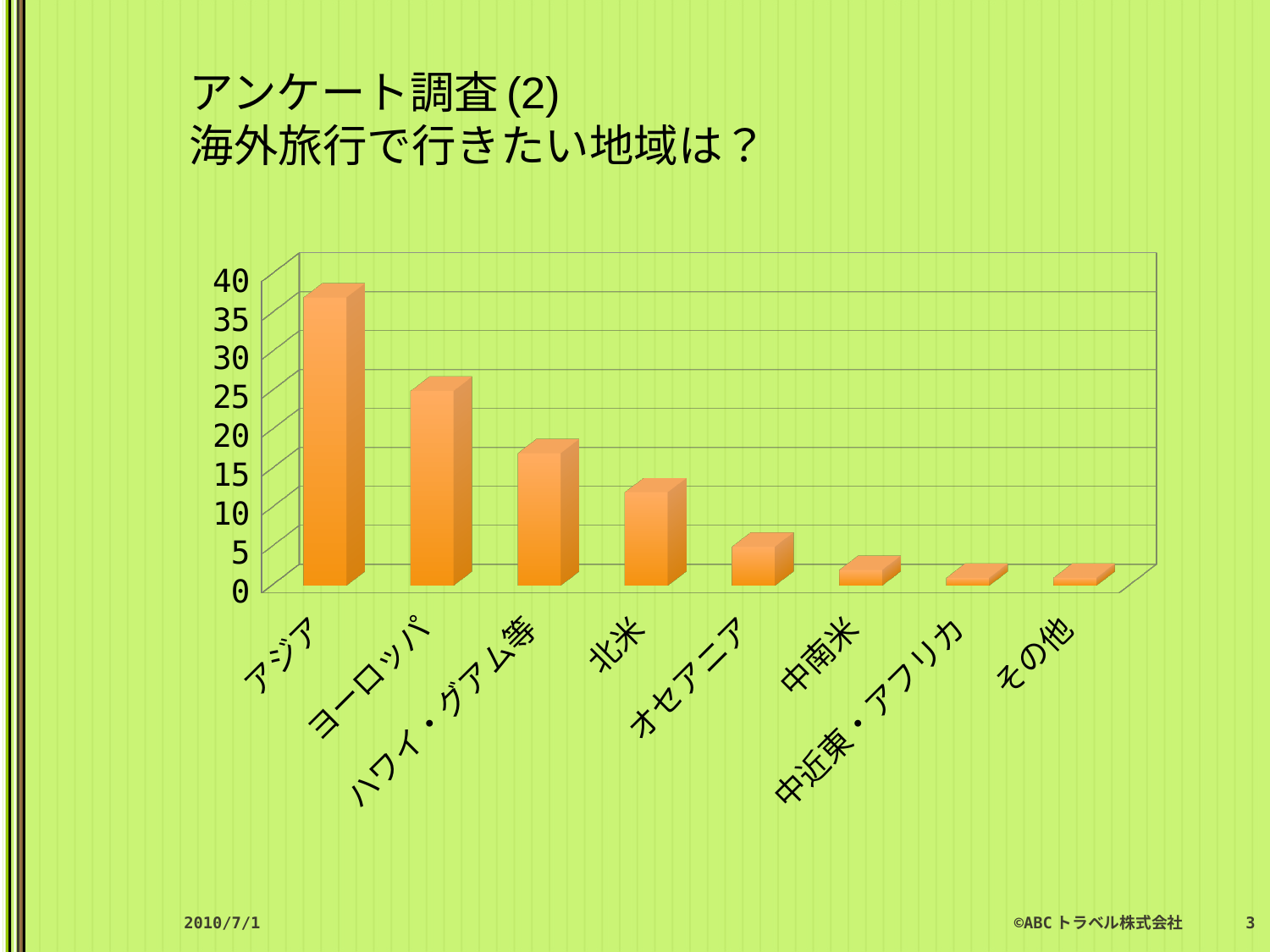

# アンケート調査(2) 海外旅行で行きたい地域は？

[unsupported chart]

2010/7/1
©ABCトラベル株式会社
3